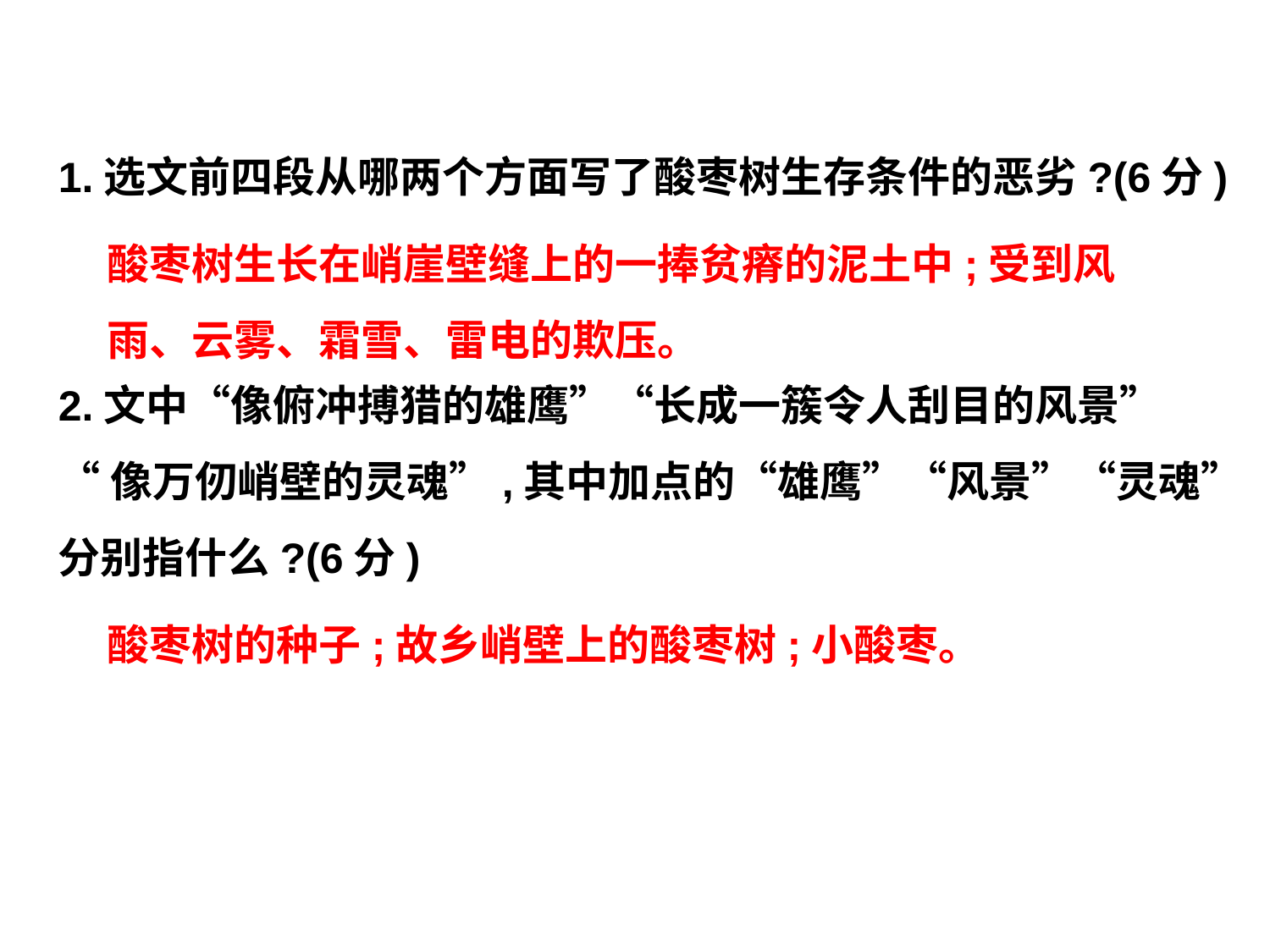

1.选文前四段从哪两个方面写了酸枣树生存条件的恶劣?(6分)

2.文中“像俯冲搏猎的雄鹰”“长成一簇令人刮目的风景”
“像万仞峭壁的灵魂”,其中加点的“雄鹰”“风景”“灵魂”
分别指什么?(6分)
酸枣树生长在峭崖壁缝上的一捧贫瘠的泥土中;受到风雨、云雾、霜雪、雷电的欺压。

酸枣树的种子;故乡峭壁上的酸枣树;小酸枣。